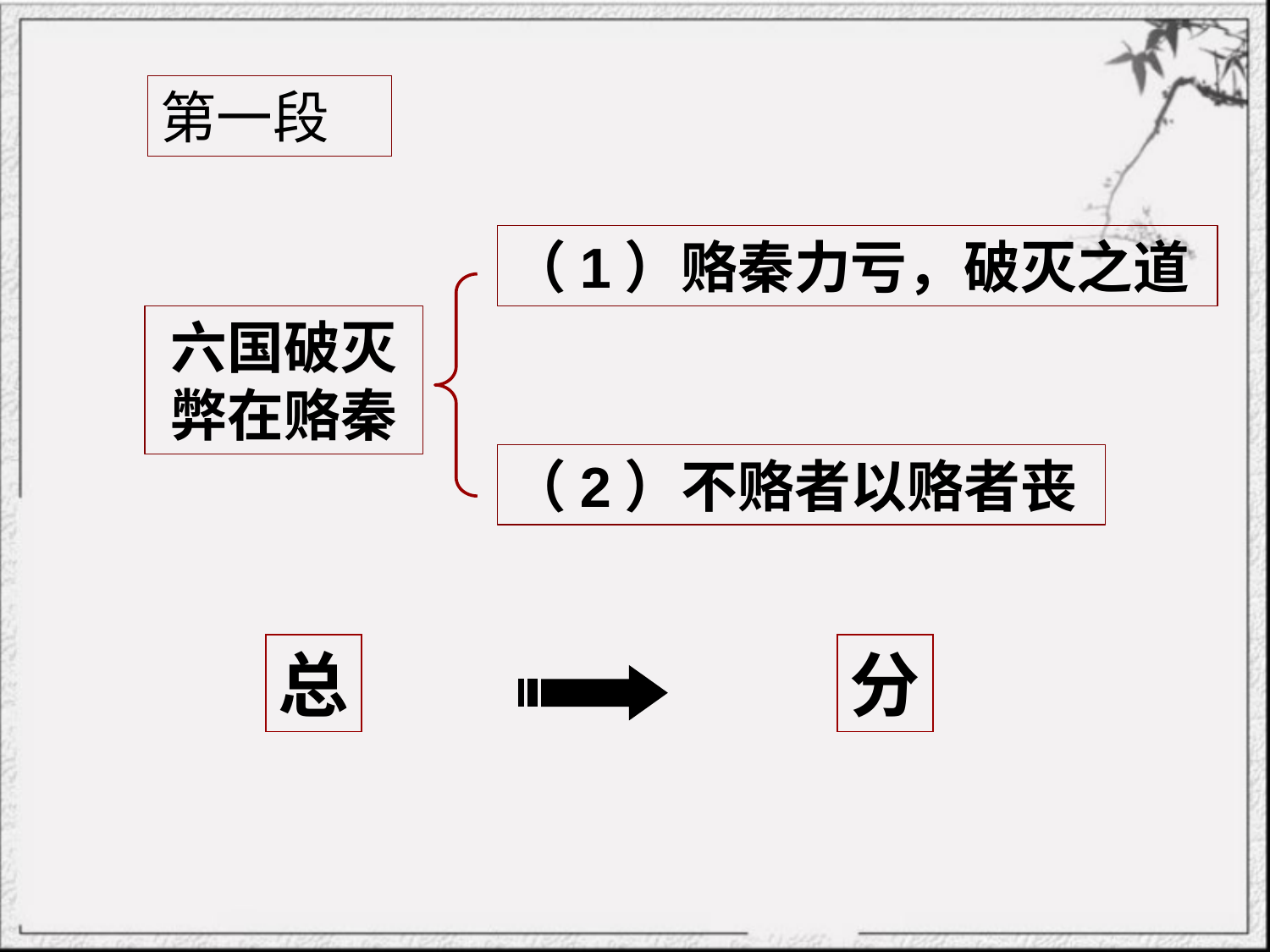

第一段
（1）赂秦力亏，破灭之道

六国破灭
弊在赂秦
（2）不赂者以赂者丧
总
分